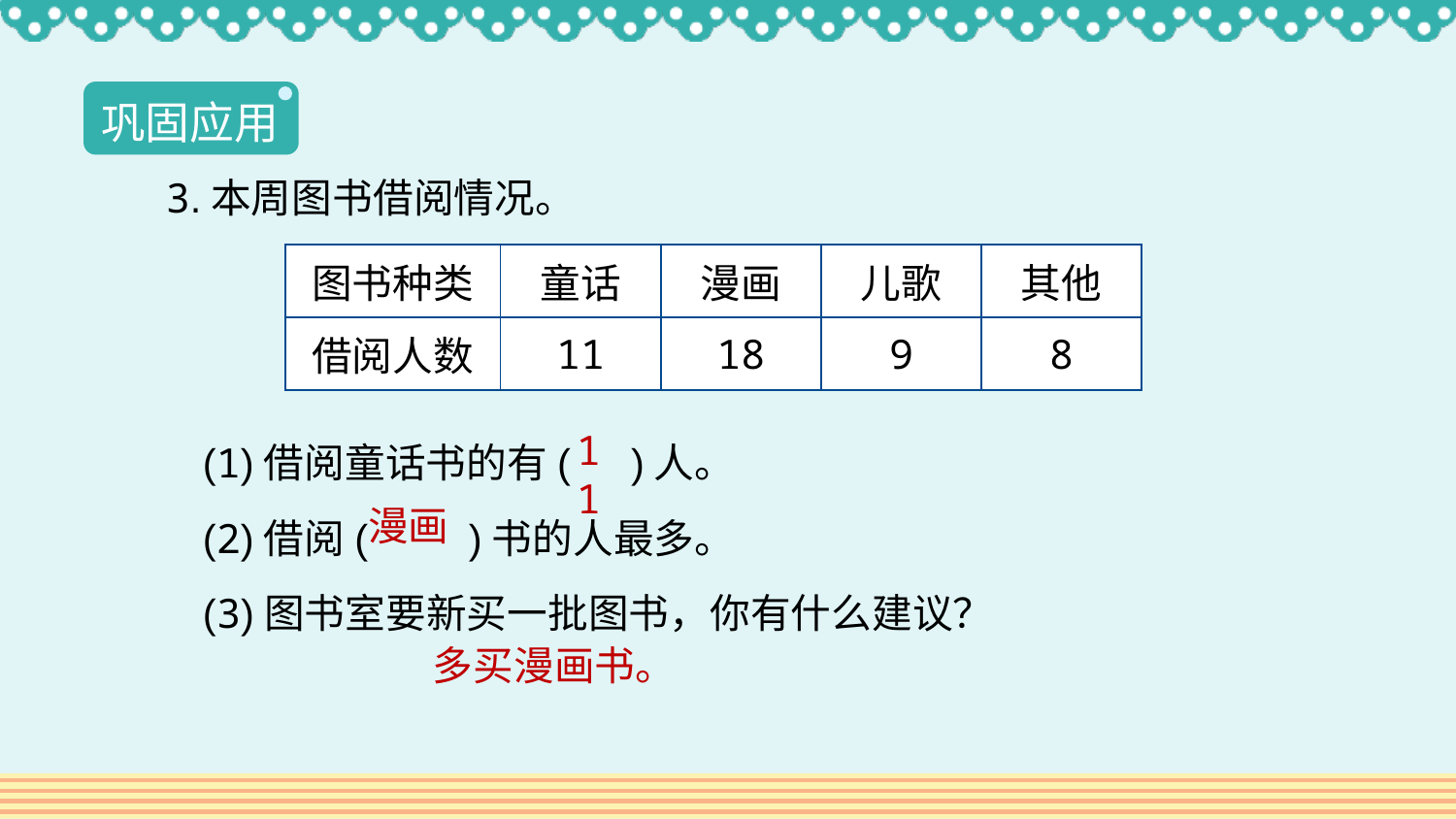

巩固应用
3.本周图书借阅情况。
| 图书种类 | 童话 | 漫画 | 儿歌 | 其他 |
| --- | --- | --- | --- | --- |
| 借阅人数 | 11 | 18 | 9 | 8 |
(1)借阅童话书的有(　)人。
11
(2)借阅(　　)书的人最多。
漫画
(3)图书室要新买一批图书，你有什么建议？
多买漫画书。